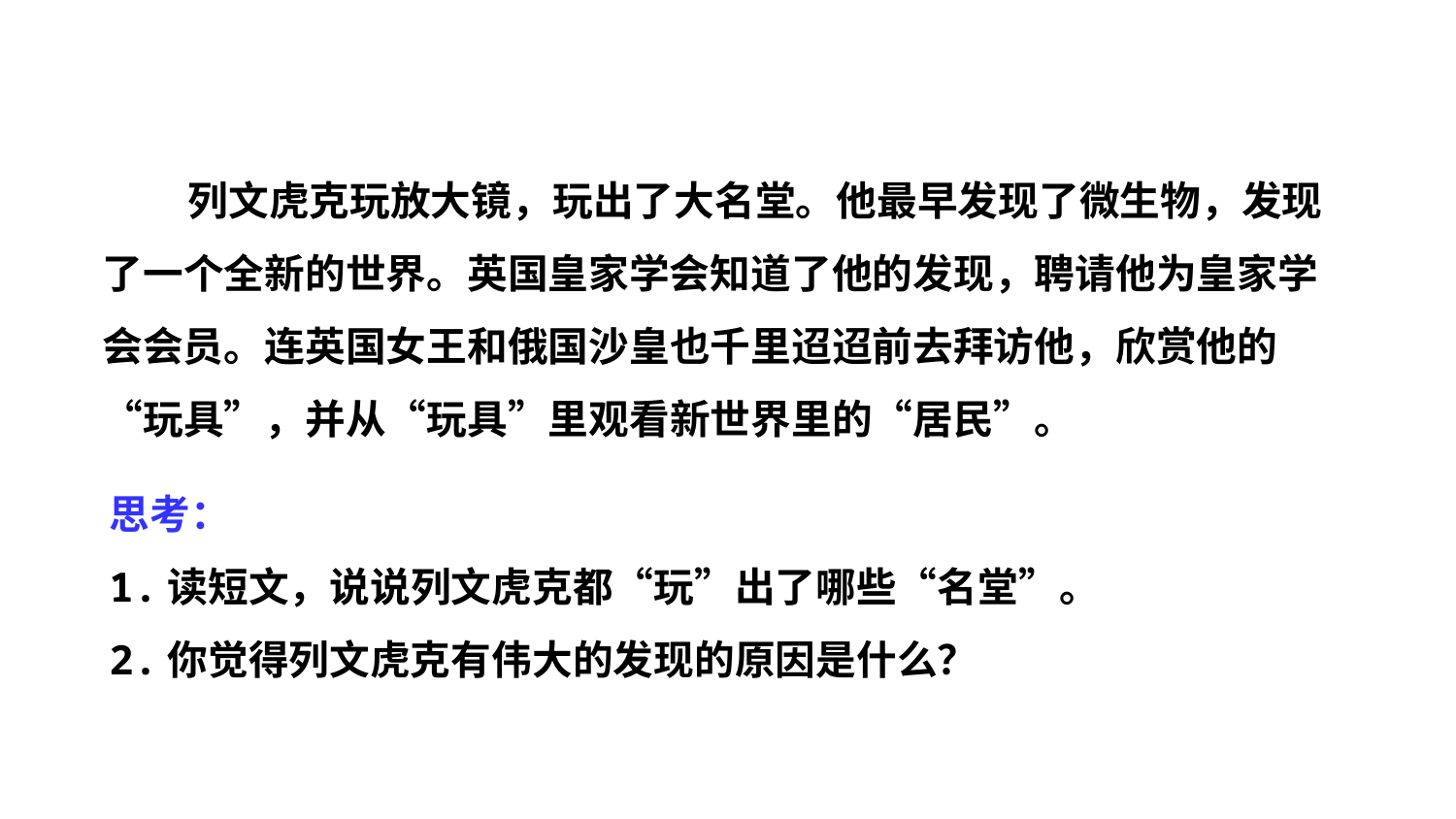

列文虎克玩放大镜，玩出了大名堂。他最早发现了微生物，发现了一个全新的世界。英国皇家学会知道了他的发现，聘请他为皇家学会会员。连英国女王和俄国沙皇也千里迢迢前去拜访他，欣赏他的“玩具”，并从“玩具”里观看新世界里的“居民”。
思考：
1.读短文，说说列文虎克都“玩”出了哪些“名堂”。
2.你觉得列文虎克有伟大的发现的原因是什么？